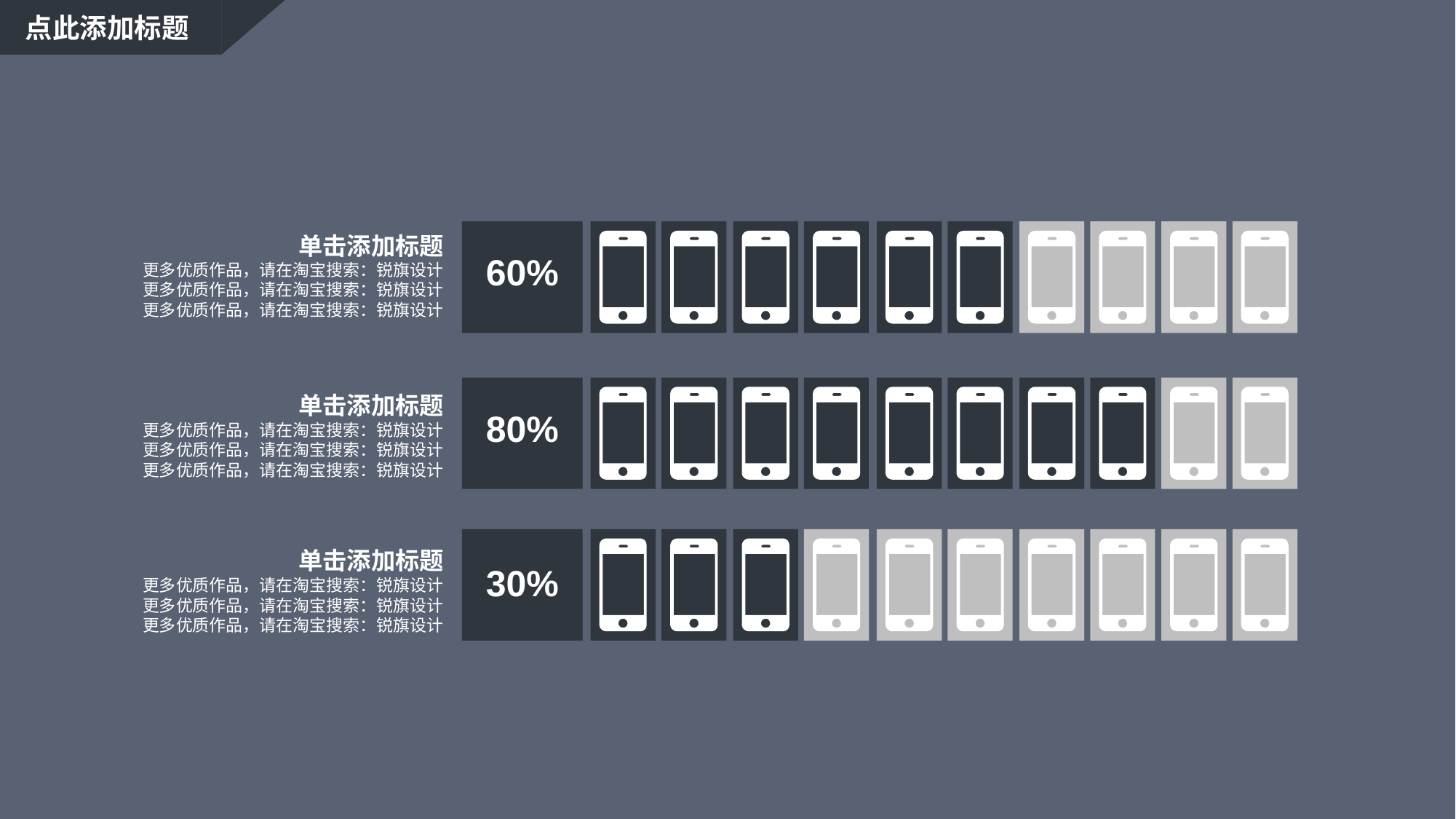

点此添加标题
单击添加标题
更多优质作品，请在淘宝搜索：锐旗设计
更多优质作品，请在淘宝搜索：锐旗设计
更多优质作品，请在淘宝搜索：锐旗设计

60%
单击添加标题
更多优质作品，请在淘宝搜索：锐旗设计
更多优质作品，请在淘宝搜索：锐旗设计
更多优质作品，请在淘宝搜索：锐旗设计

80%
单击添加标题
更多优质作品，请在淘宝搜索：锐旗设计
更多优质作品，请在淘宝搜索：锐旗设计
更多优质作品，请在淘宝搜索：锐旗设计

30%